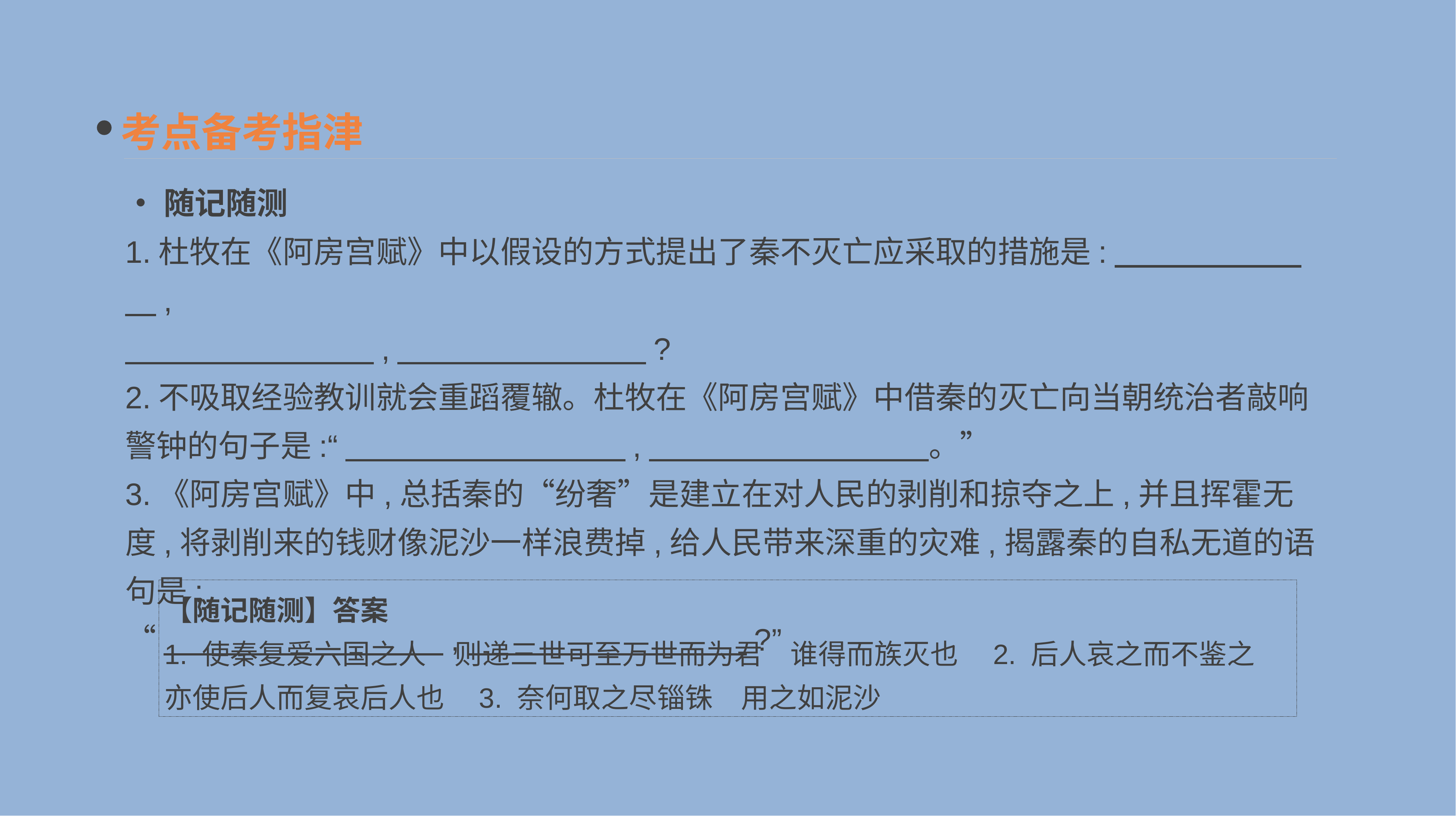

考点备考指津

•随记随测
1.杜牧在《阿房宫赋》中以假设的方式提出了秦不灭亡应采取的措施是:　　　　　　　,
　　　　　　　　,　　　　　　　　?
2.不吸取经验教训就会重蹈覆辙。杜牧在《阿房宫赋》中借秦的灭亡向当朝统治者敲响警钟的句子是:“　　　　　　　　　,　　　　　　　　　。”
3.《阿房宫赋》中,总括秦的“纷奢”是建立在对人民的剥削和掠夺之上,并且挥霍无度,将剥削来的钱财像泥沙一样浪费掉,给人民带来深重的灾难,揭露秦的自私无道的语句是:
“　　　　　　　　　,　　　　　　　　　?”
【随记随测】答案
1. 使秦复爱六国之人　则递三世可至万世而为君　谁得而族灭也　2. 后人哀之而不鉴之　亦使后人而复哀后人也　3. 奈何取之尽锱铢　用之如泥沙